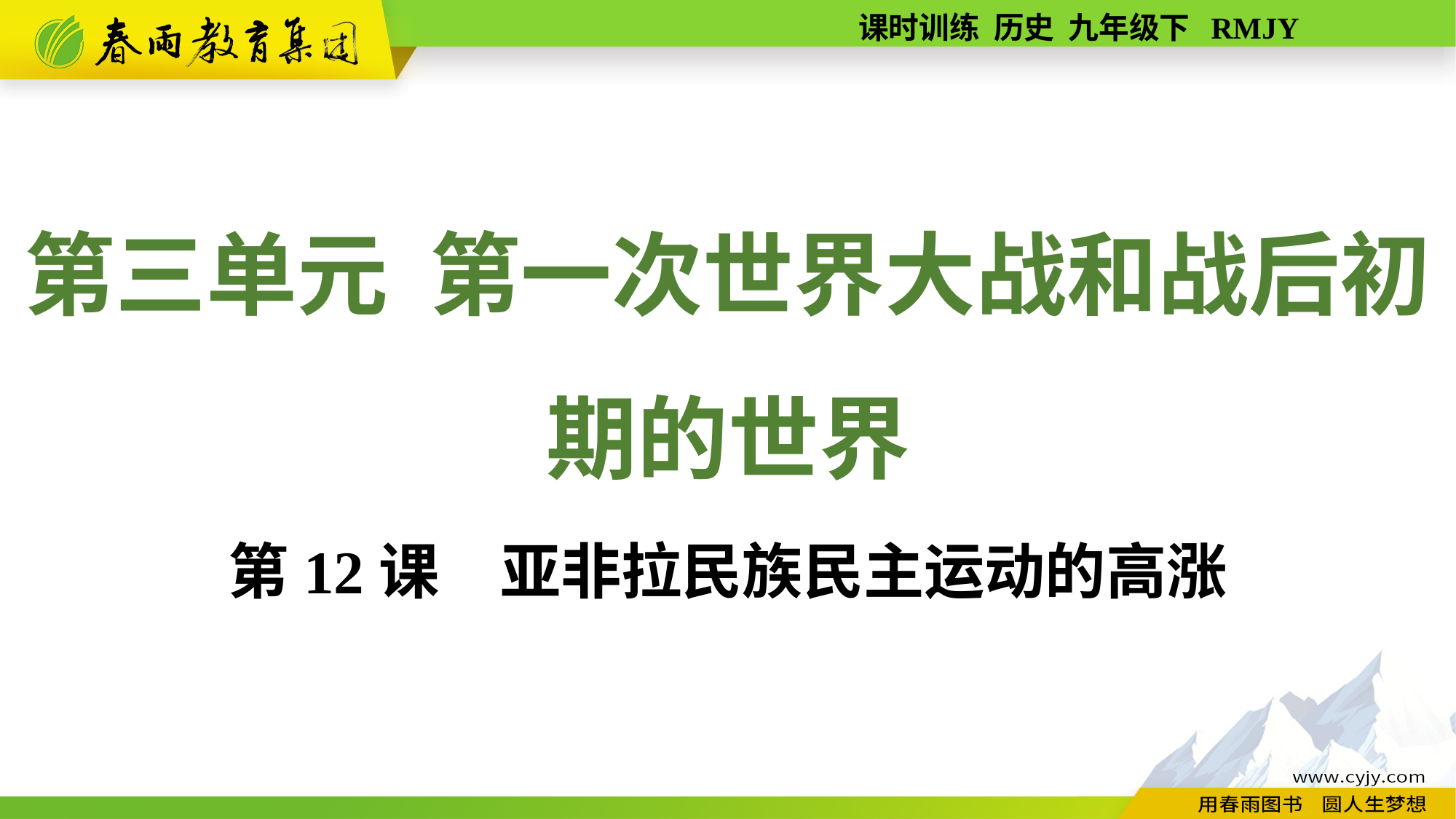

第三单元  第一次世界大战和战后初期的世界
第12课　亚非拉民族民主运动的高涨